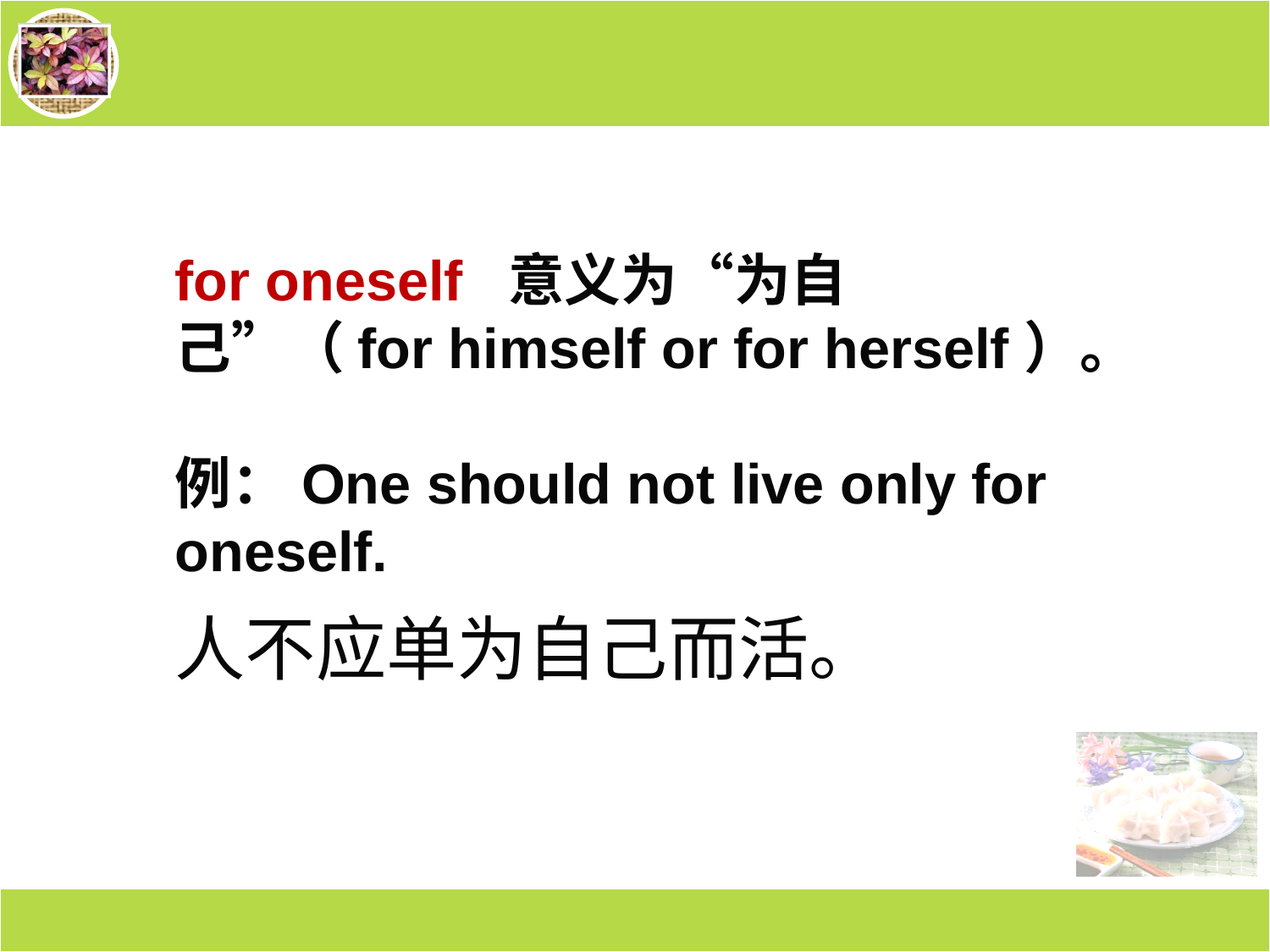

#
for oneself  意义为“为自己”（for himself or for herself）。
例：One should not live only for oneself.
人不应单为自己而活。